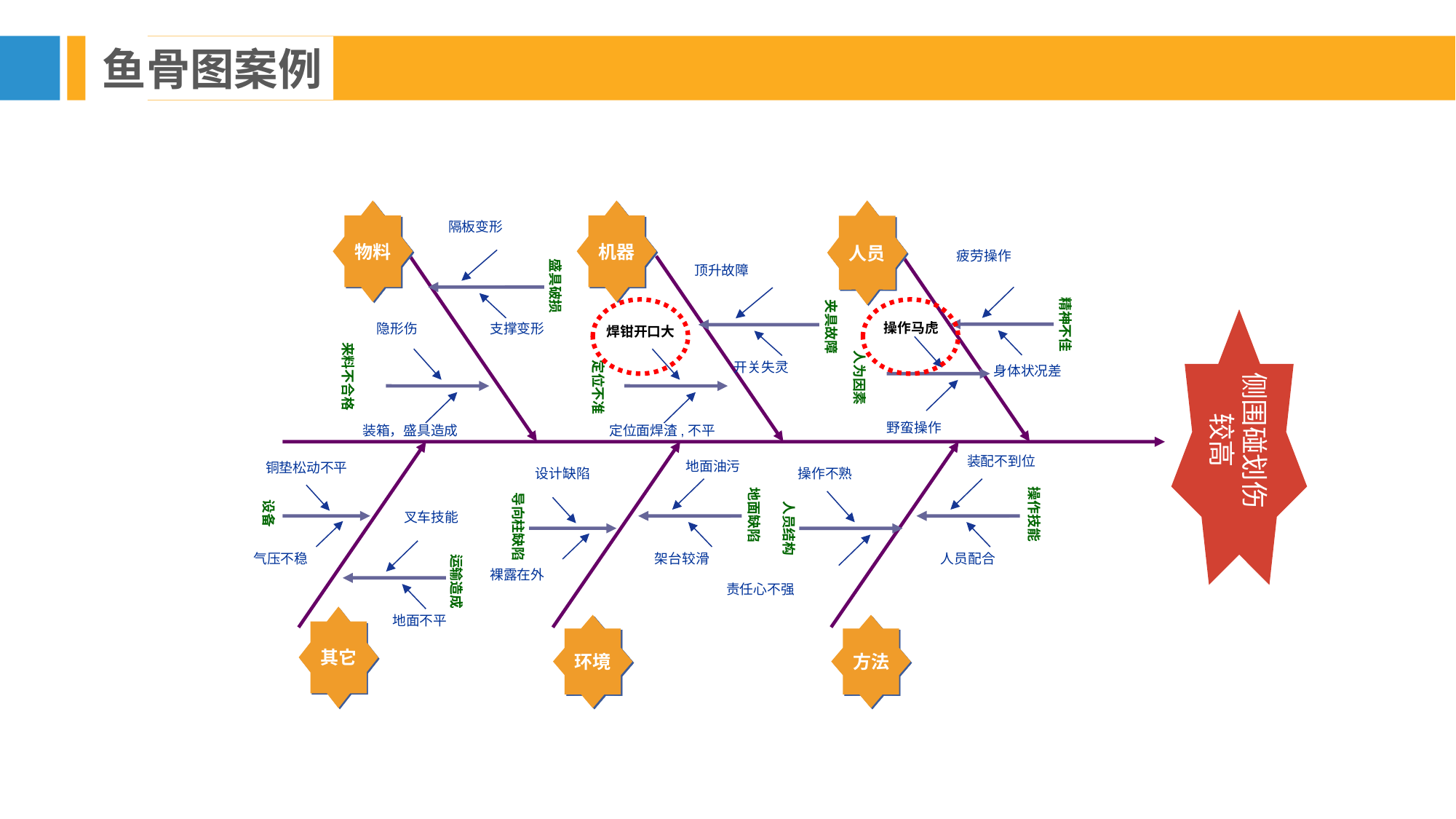

鱼骨图案例

物料
机器
人员
隔板变形
疲劳操作

盛具破损

顶升故障

夹具故障
精神不佳

侧围碰划伤较高
操作马虎
隐形伤
支撑变形
焊钳开口大

来料不合格
人为因素

开关失灵
定位不准
身体状况差
野蛮操作
装箱，盛具造成
定位面焊渣,不平
装配不到位
地面油污
铜垫松动不平
设计缺陷
操作不熟

操作技能
地面缺陷

导向柱缺陷

设备

人员结构
叉车技能

气压不稳
架台较滑
人员配合
运输造成
裸露在外
责任心不强
其它
地面不平
环境
方法